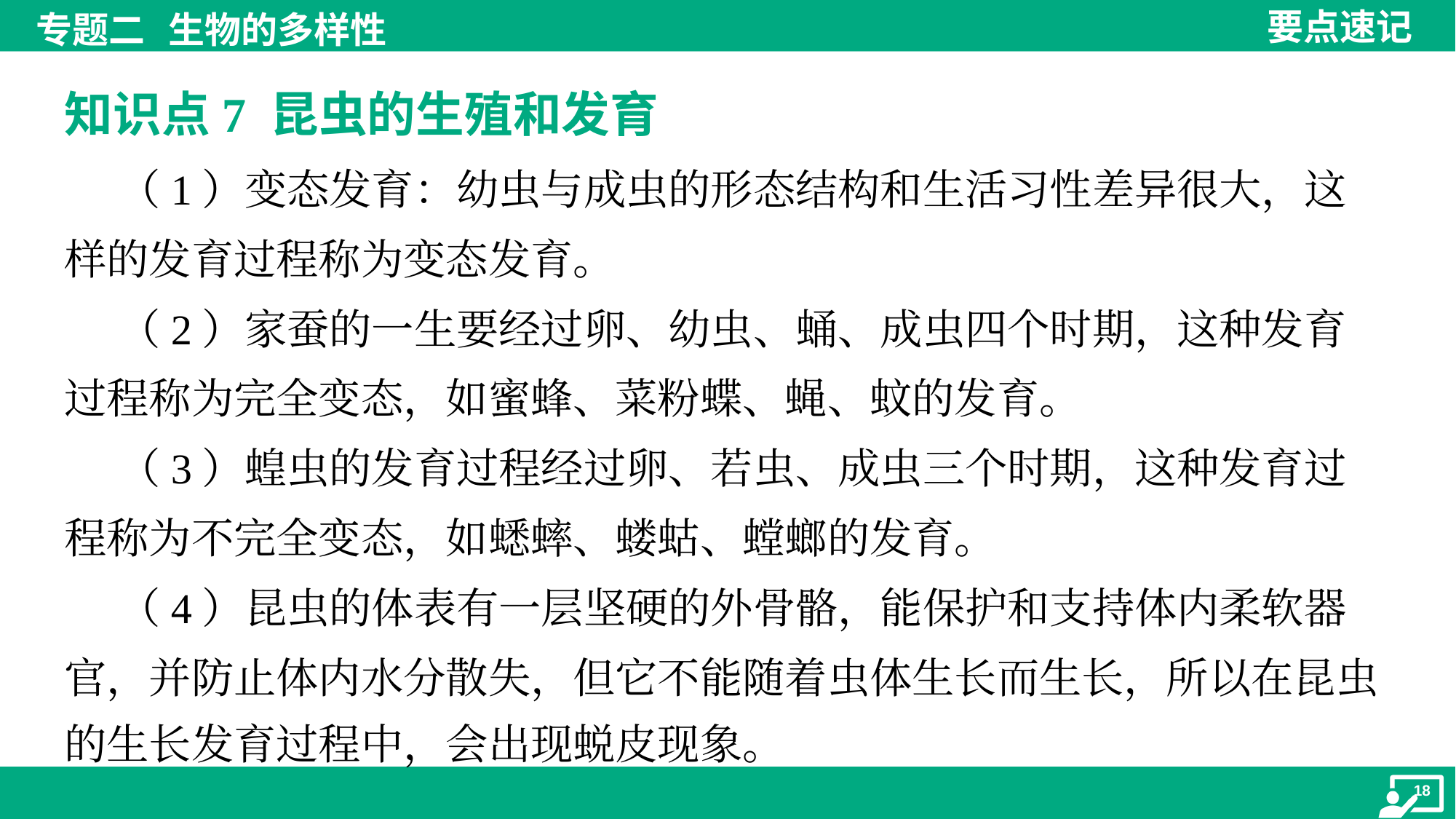

知识点7 昆虫的生殖和发育
    （1）变态发育：幼虫与成虫的形态结构和生活习性差异很大，这
样的发育过程称为变态发育。
    （2）家蚕的一生要经过卵、幼虫、蛹、成虫四个时期，这种发育
过程称为完全变态，如蜜蜂、菜粉蝶、蝇、蚊的发育。
    （3）蝗虫的发育过程经过卵、若虫、成虫三个时期，这种发育过
程称为不完全变态，如蟋蟀、蝼蛄、螳螂的发育。
    （4）昆虫的体表有一层坚硬的外骨骼，能保护和支持体内柔软器
官，并防止体内水分散失，但它不能随着虫体生长而生长，所以在昆虫
的生长发育过程中，会出现蜕皮现象。